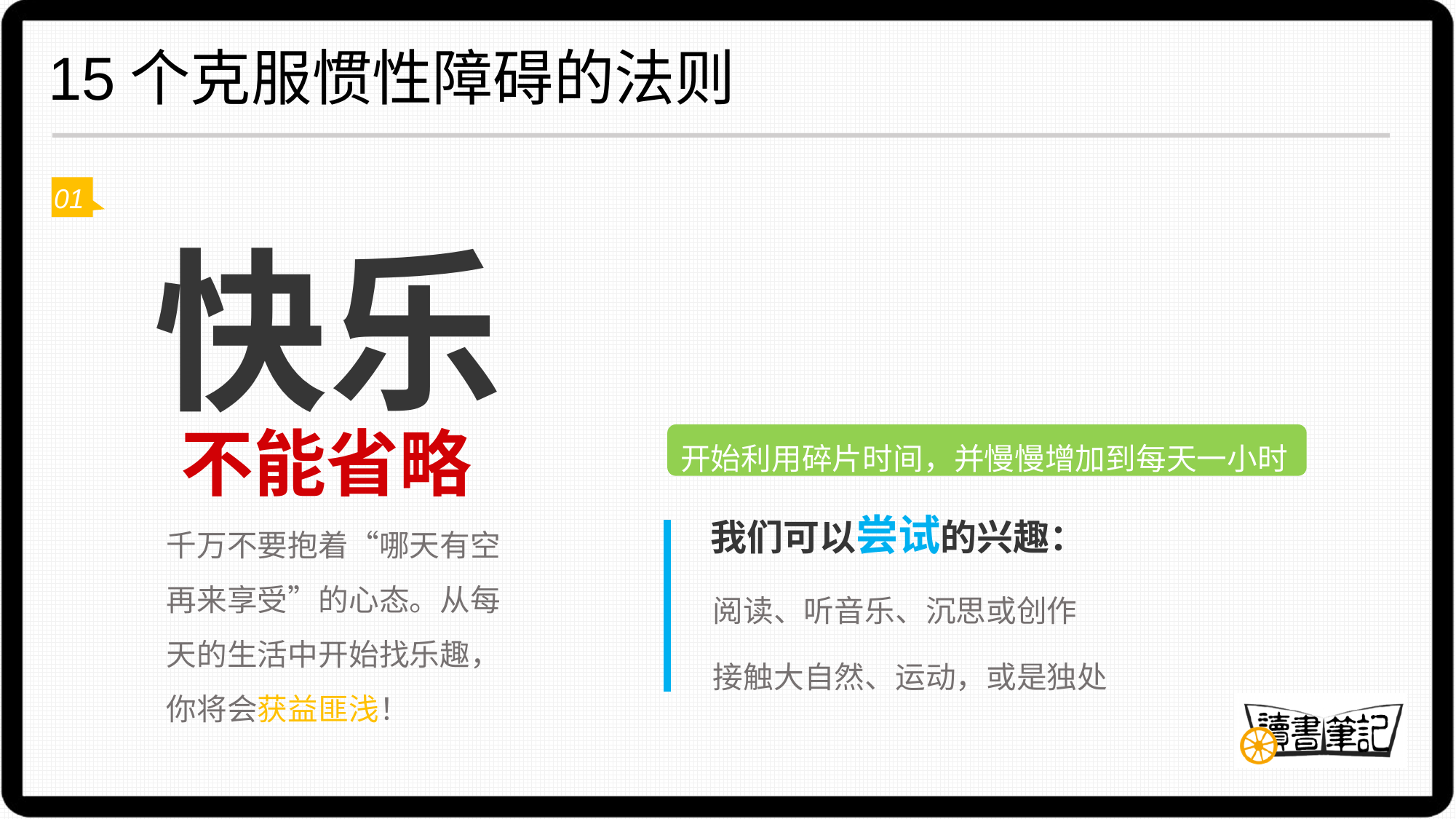

15个克服惯性障碍的法则
快乐
01

不能省略
开始利用碎片时间，并慢慢增加到每天一小时

千万不要抱着“哪天有空再来享受”的心态。从每天的生活中开始找乐趣，你将会获益匪浅！
我们可以尝试的兴趣：
阅读、听音乐、沉思或创作
接触大自然、运动，或是独处